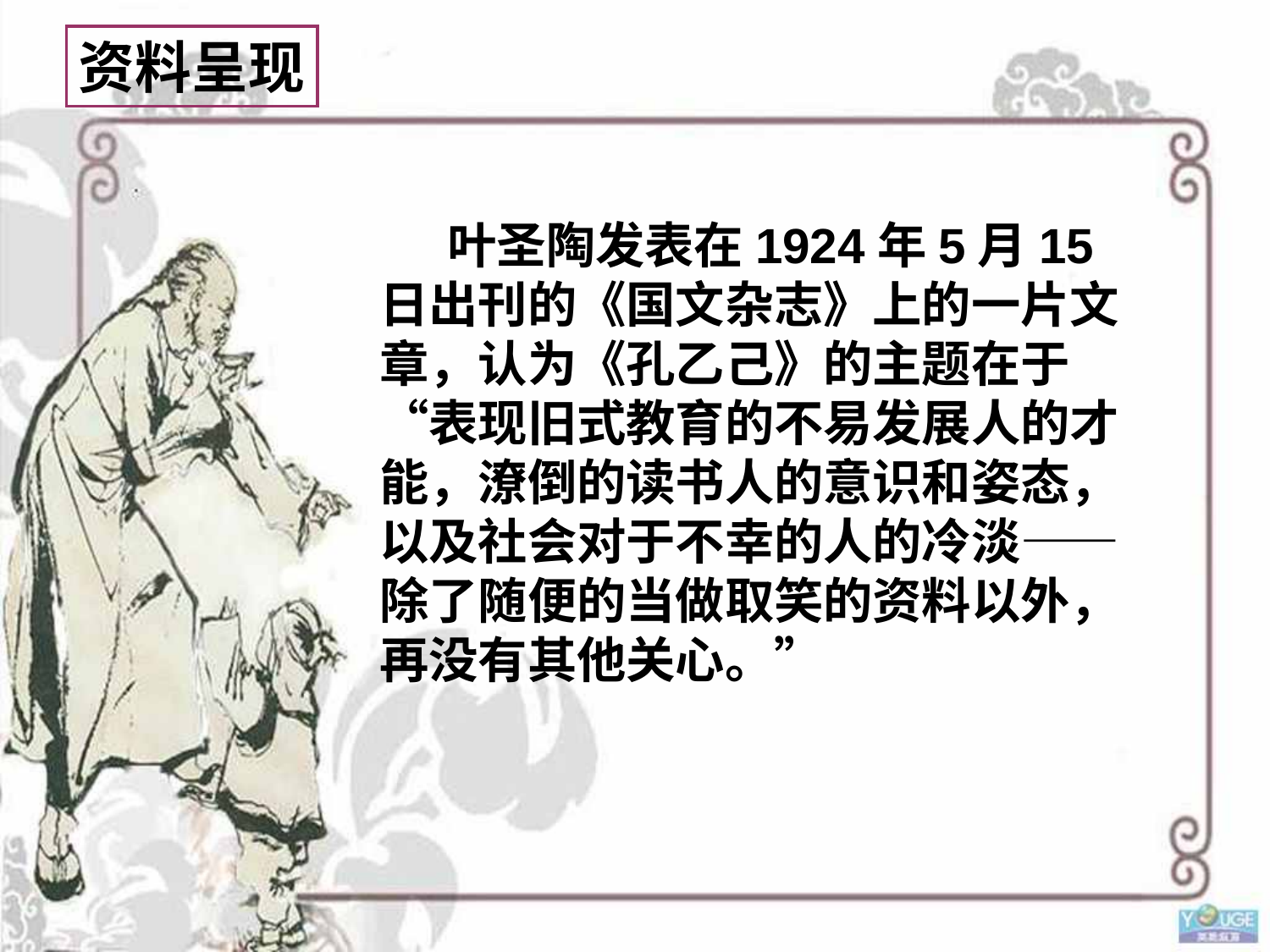

资料呈现
     叶圣陶发表在1924年5月15日出刊的《国文杂志》上的一片文章，认为《孔乙己》的主题在于“表现旧式教育的不易发展人的才能，潦倒的读书人的意识和姿态，以及社会对于不幸的人的冷淡——除了随便的当做取笑的资料以外，再没有其他关心。”